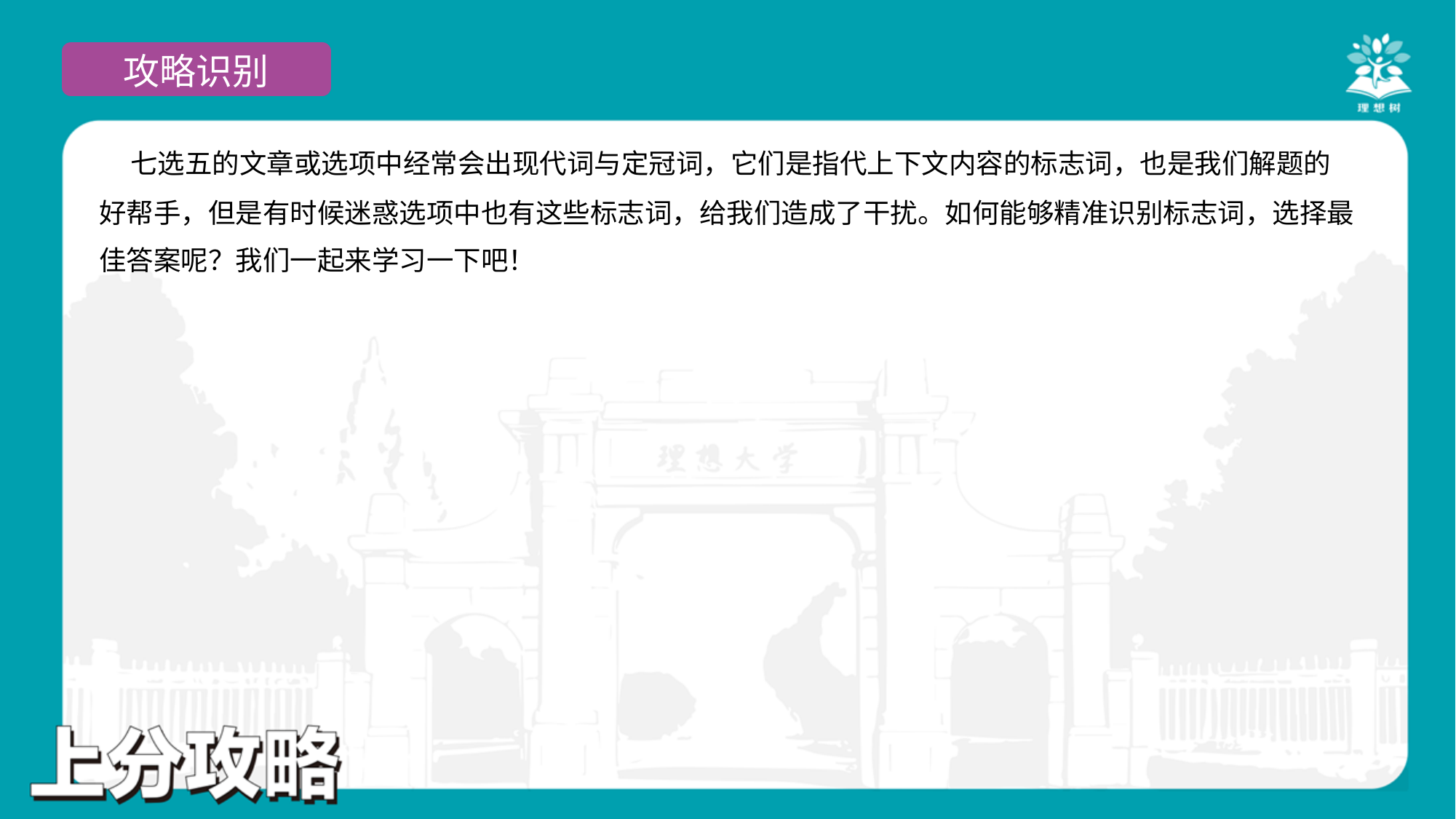

七选五的文章或选项中经常会出现代词与定冠词，它们是指代上下文内容的标志词，也是我们解题的
好帮手，但是有时候迷惑选项中也有这些标志词，给我们造成了干扰。如何能够精准识别标志词，选择最
佳答案呢？我们一起来学习一下吧！